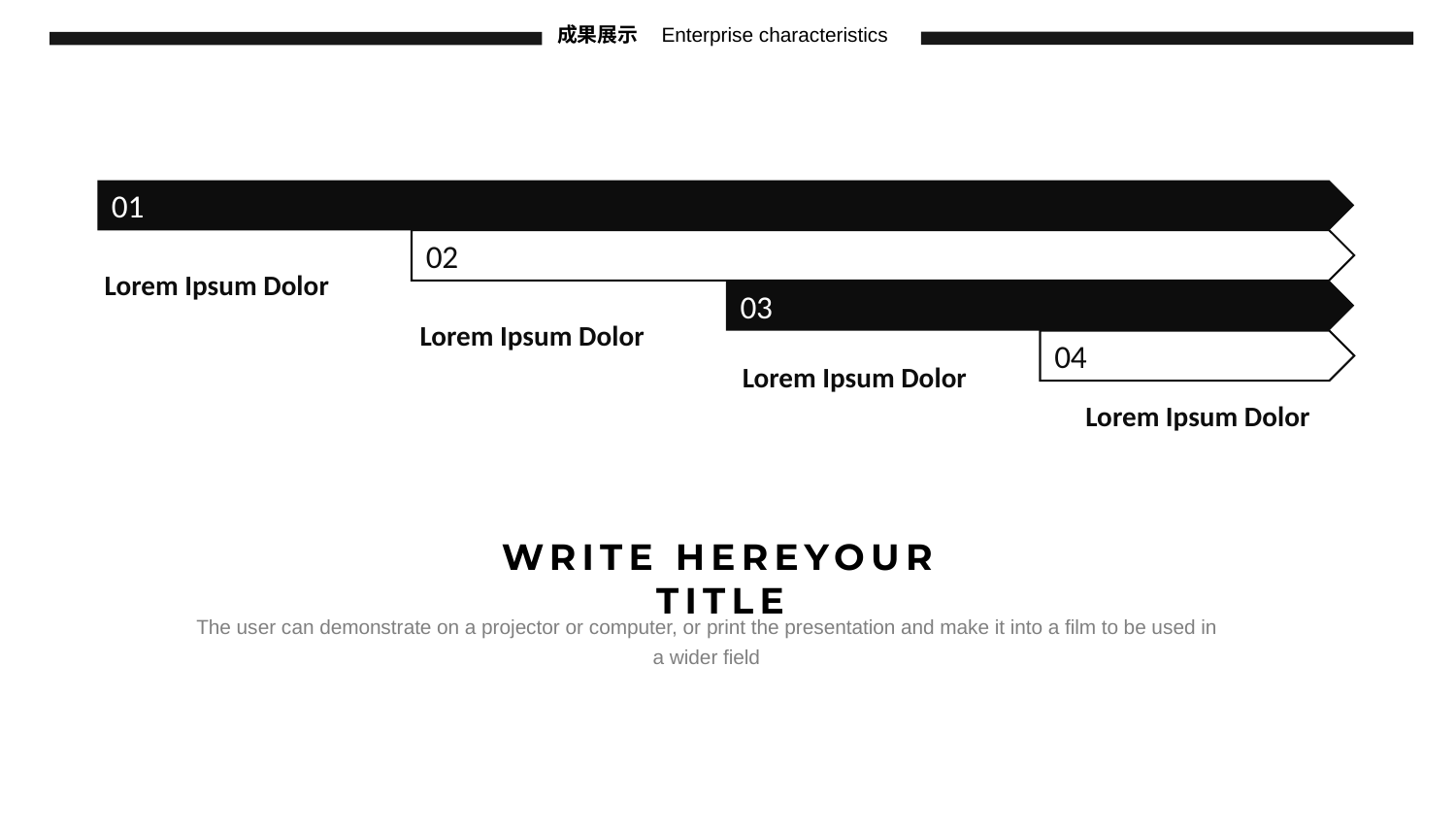

Enterprise characteristics
成果展示

01
02
Lorem Ipsum Dolor
03
Lorem Ipsum Dolor
04
Lorem Ipsum Dolor
Lorem Ipsum Dolor
WRITE HEREYOUR TITLE

The user can demonstrate on a projector or computer, or print the presentation and make it into a film to be used in a wider field